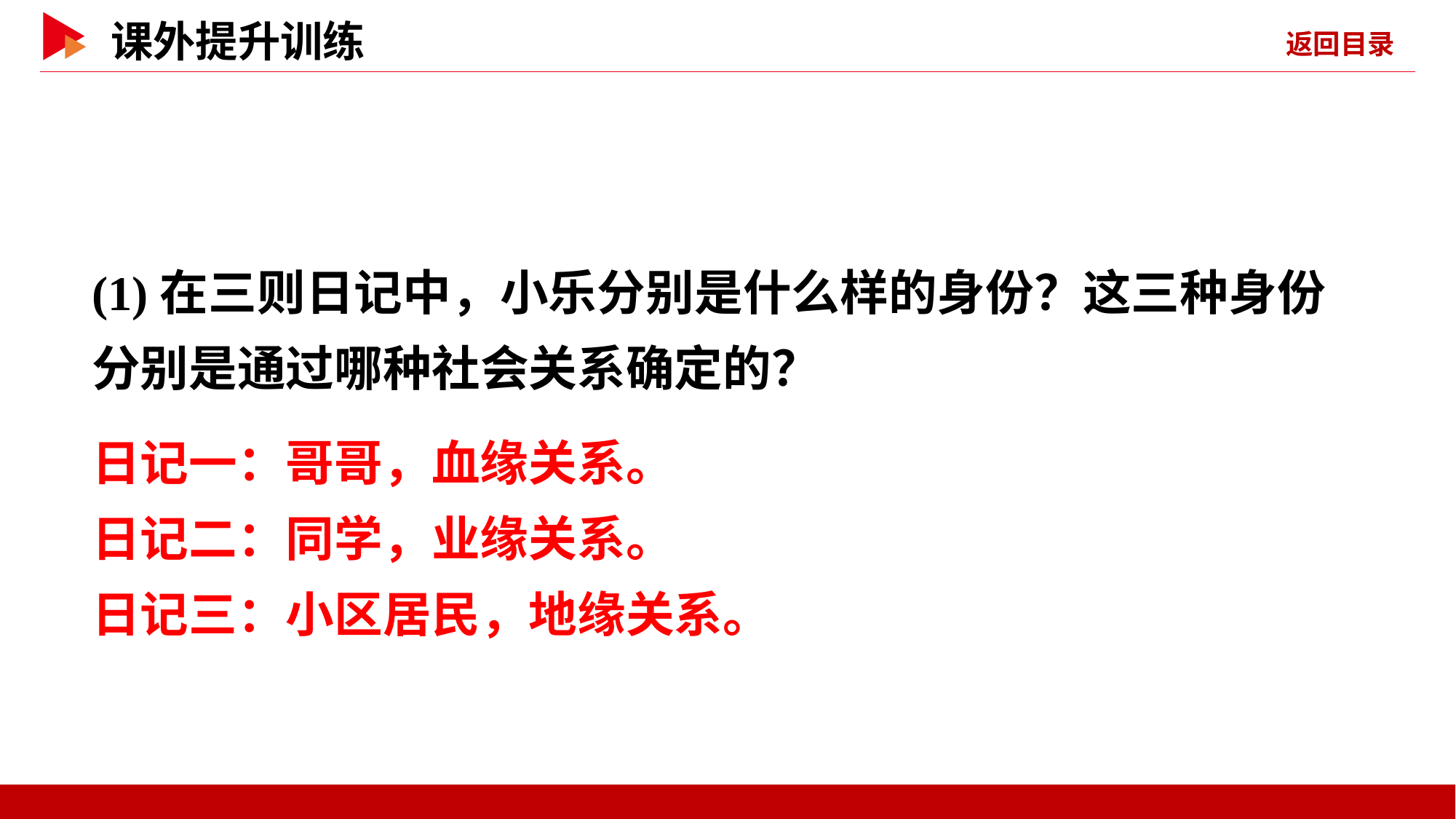

(1)在三则日记中，小乐分别是什么样的身份？这三种身份分别是通过哪种社会关系确定的？
日记一：哥哥，血缘关系。
日记二：同学，业缘关系。
日记三：小区居民，地缘关系。